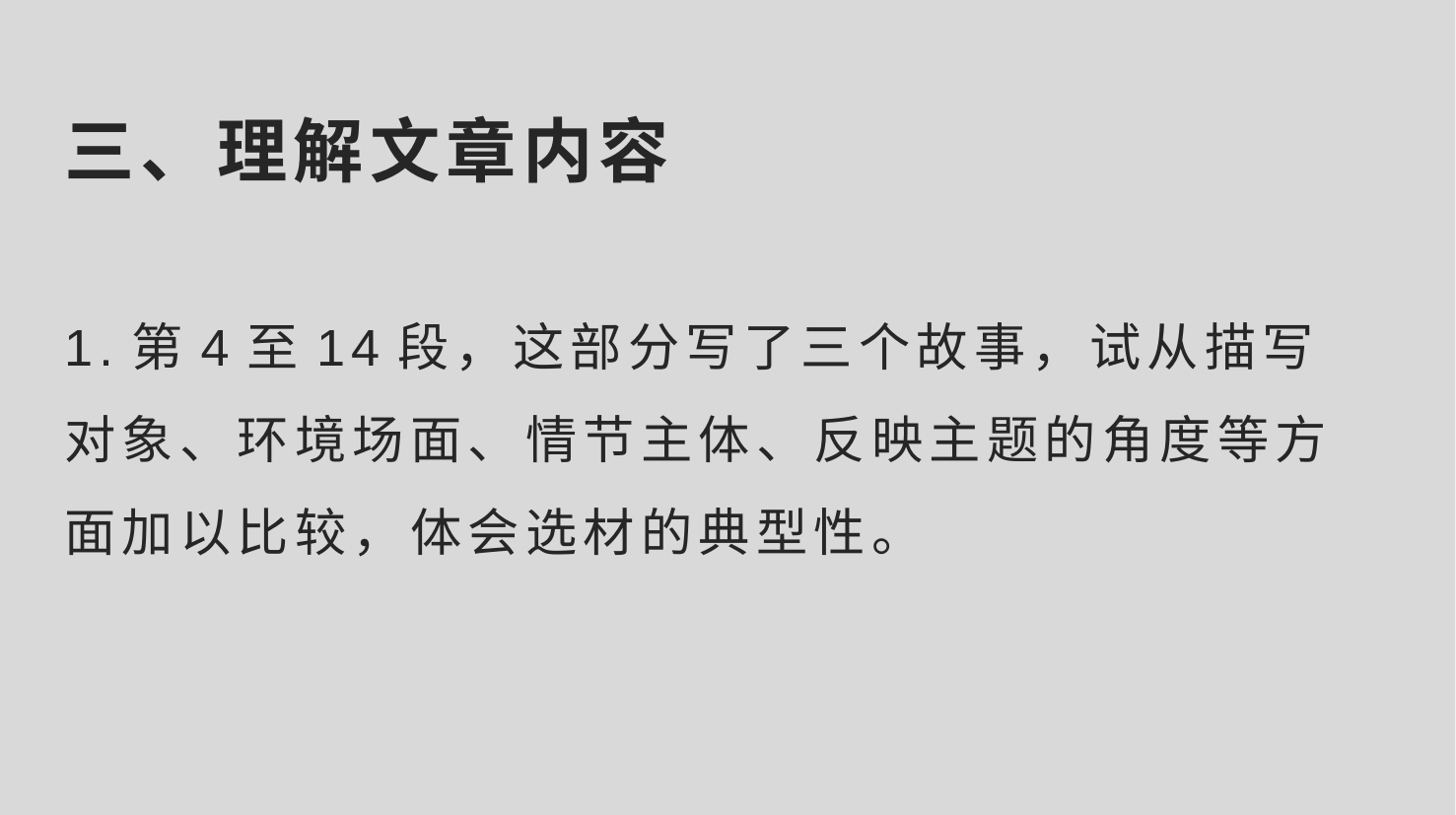

# 三、理解文章内容 1.第4至14段，这部分写了三个故事，试从描写对象、环境场面、情节主体、反映主题的角度等方面加以比较，体会选材的典型性。